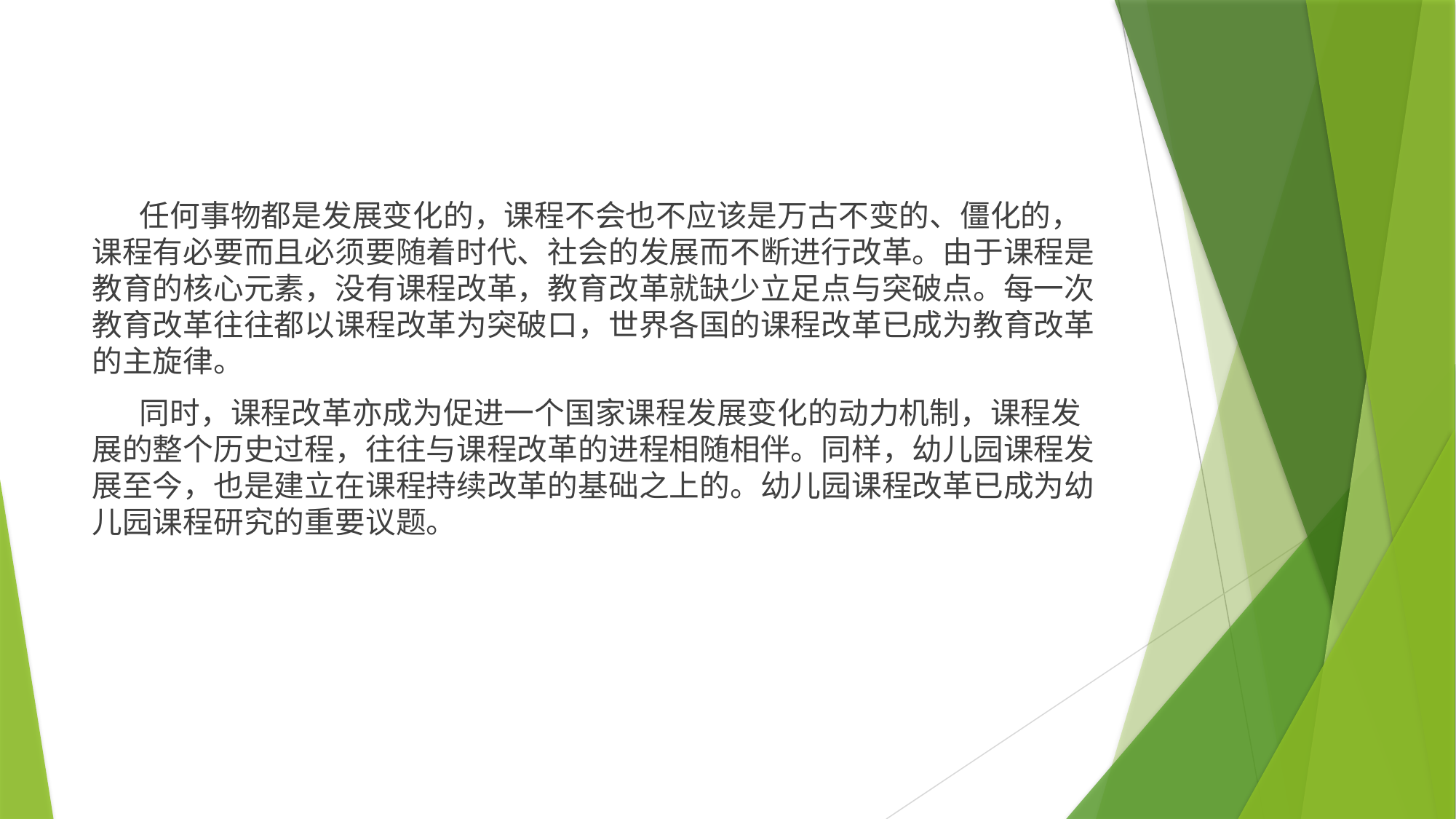

任何事物都是发展变化的，课程不会也不应该是万古不变的、僵化的，课程有必要而且必须要随着时代、社会的发展而不断进行改革。由于课程是教育的核心元素，没有课程改革，教育改革就缺少立足点与突破点。每一次教育改革往往都以课程改革为突破口，世界各国的课程改革已成为教育改革的主旋律。
      同时，课程改革亦成为促进一个国家课程发展变化的动力机制，课程发展的整个历史过程，往往与课程改革的进程相随相伴。同样，幼儿园课程发展至今，也是建立在课程持续改革的基础之上的。幼儿园课程改革已成为幼儿园课程研究的重要议题。